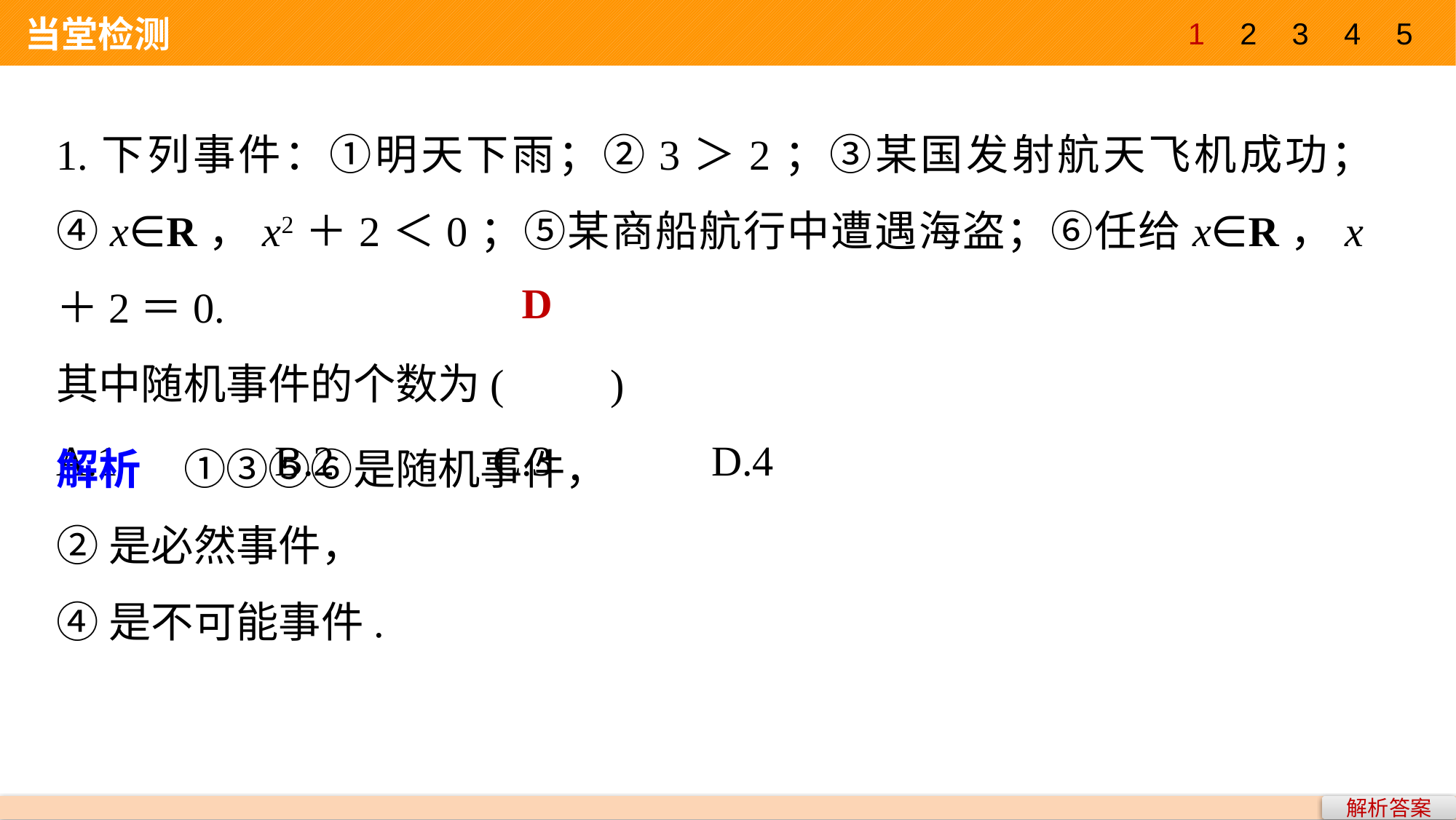

1
2
3
4
5
  当堂检测
1.下列事件：①明天下雨；②3＞2；③某国发射航天飞机成功；④x∈R，x2＋2＜0；⑤某商船航行中遭遇海盗；⑥任给x∈R，x＋2＝0.
其中随机事件的个数为(　　)
A.1  		B.2  		C.3  		D.4
D
解析　①③⑤⑥是随机事件，
②是必然事件，
④是不可能事件.
解析答案